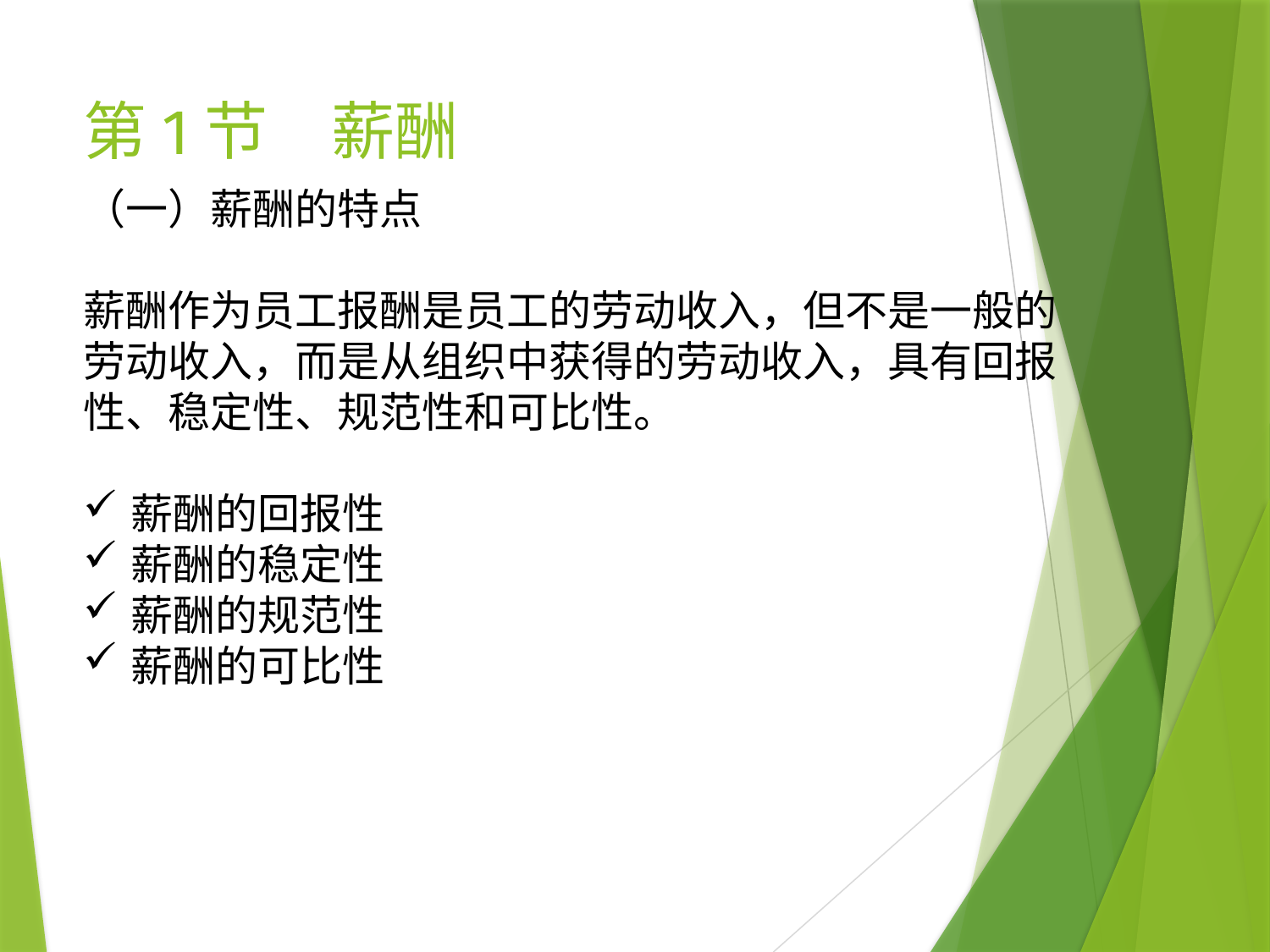

# 第1节　薪酬
（一）薪酬的特点

薪酬作为员工报酬是员工的劳动收入，但不是一般的劳动收入，而是从组织中获得的劳动收入，具有回报性、稳定性、规范性和可比性。

薪酬的回报性
薪酬的稳定性
薪酬的规范性
薪酬的可比性